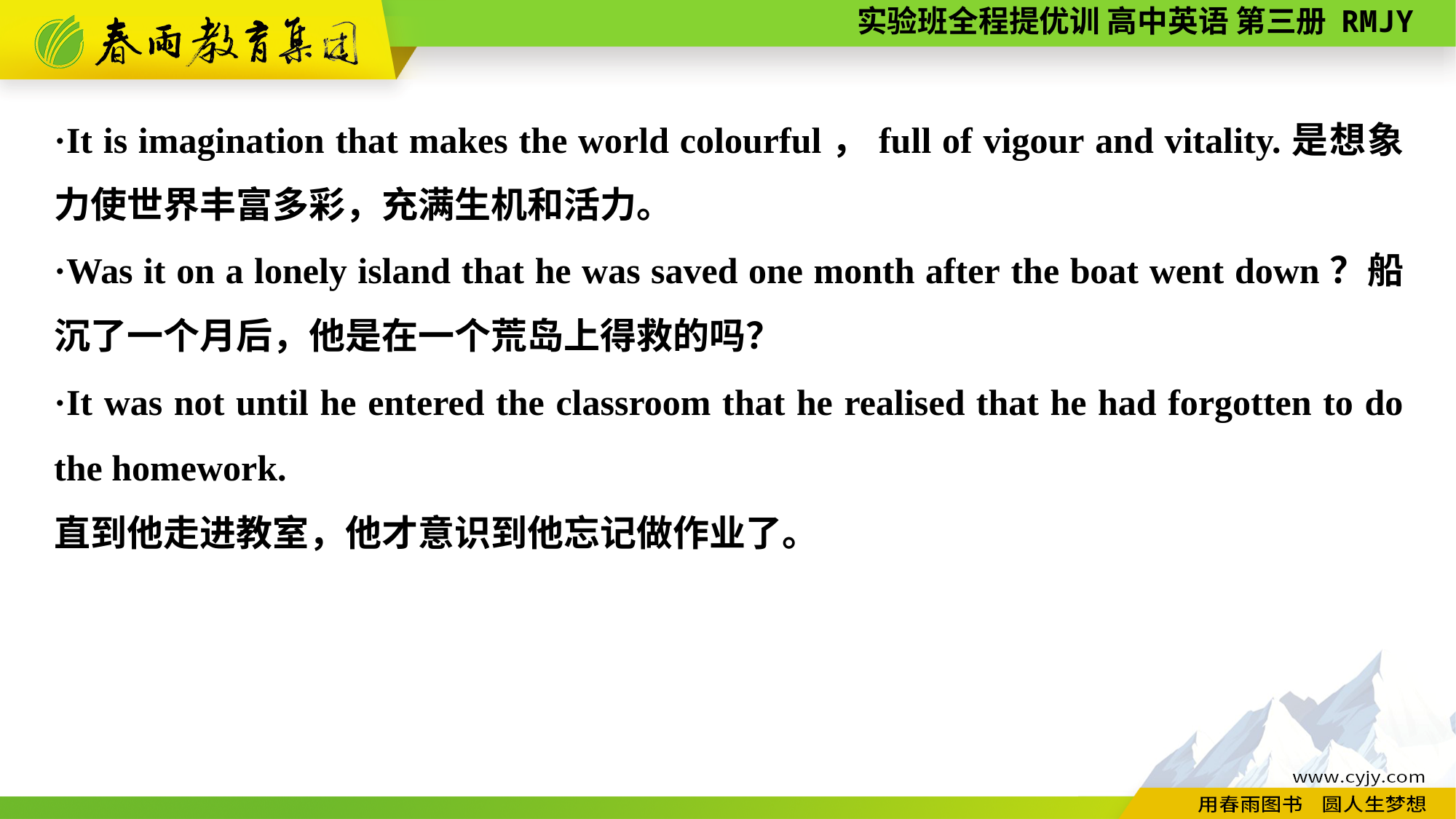

·It is imagination that makes the world colourful，full of vigour and vitality.是想象力使世界丰富多彩，充满生机和活力。
·Was it on a lonely island that he was saved one month after the boat went down？船沉了一个月后，他是在一个荒岛上得救的吗？
·It was not until he entered the classroom that he realised that he had forgotten to do the homework.
直到他走进教室，他才意识到他忘记做作业了。